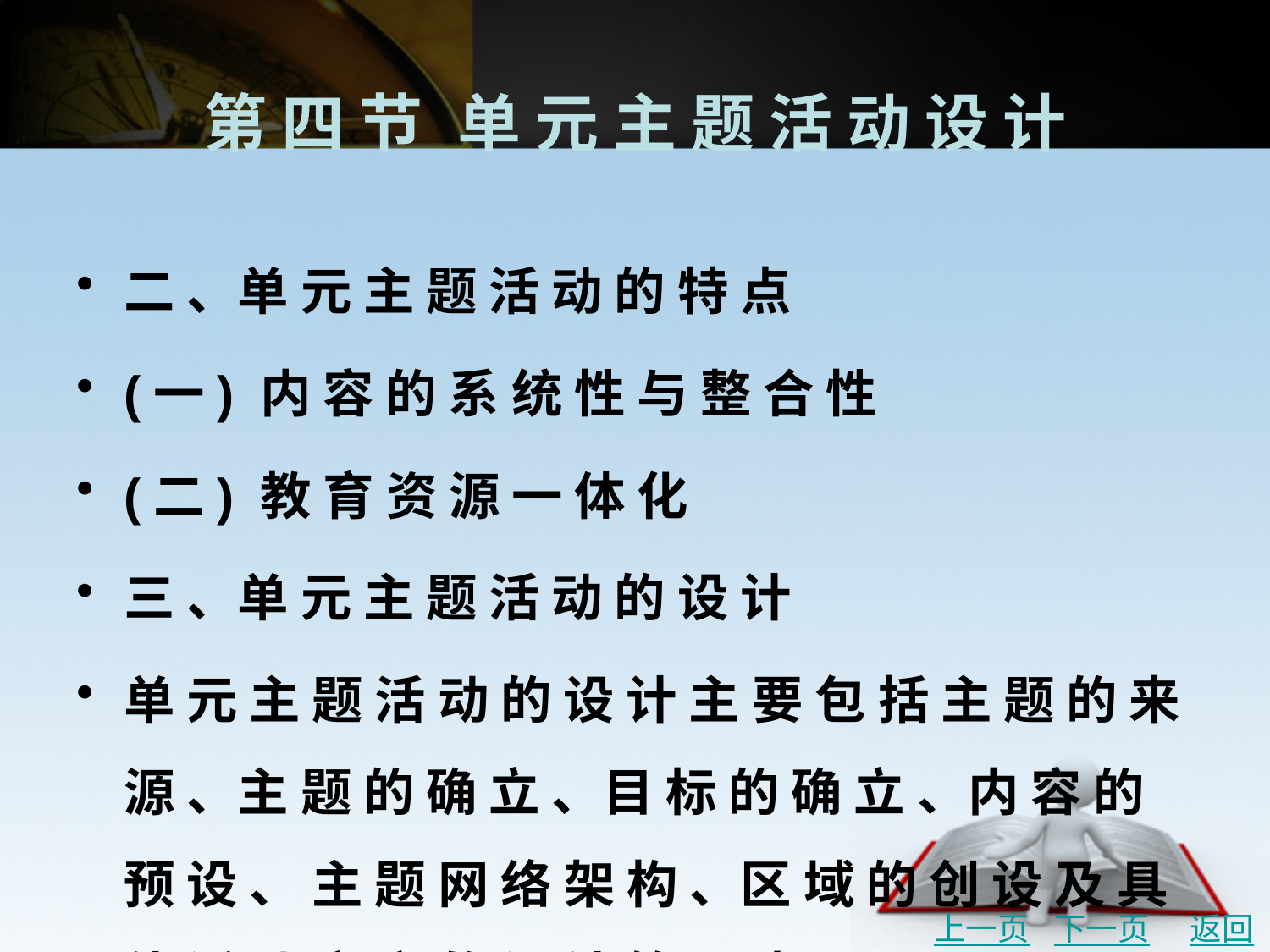

# 第 四 节	单 元 主 题 活 动 设 计
二 、单 元 主 题 活 动 的 特 点
(一) 内 容 的 系 统 性 与 整 合 性
(二) 教 育 资 源 一 体 化
三 、单 元 主 题 活 动 的 设 计
单 元 主 题 活 动 的 设 计 主 要 包 括 主 题 的 来 源 、主 题 的 确 立 、目 标 的 确 立 、内 容 的 预 设 、 主 题 网 络 架 构 、区 域 的 创 设 及 具 体 活 动 方 案 的 设 计 等 要 素 。

上一页
下一页
返回